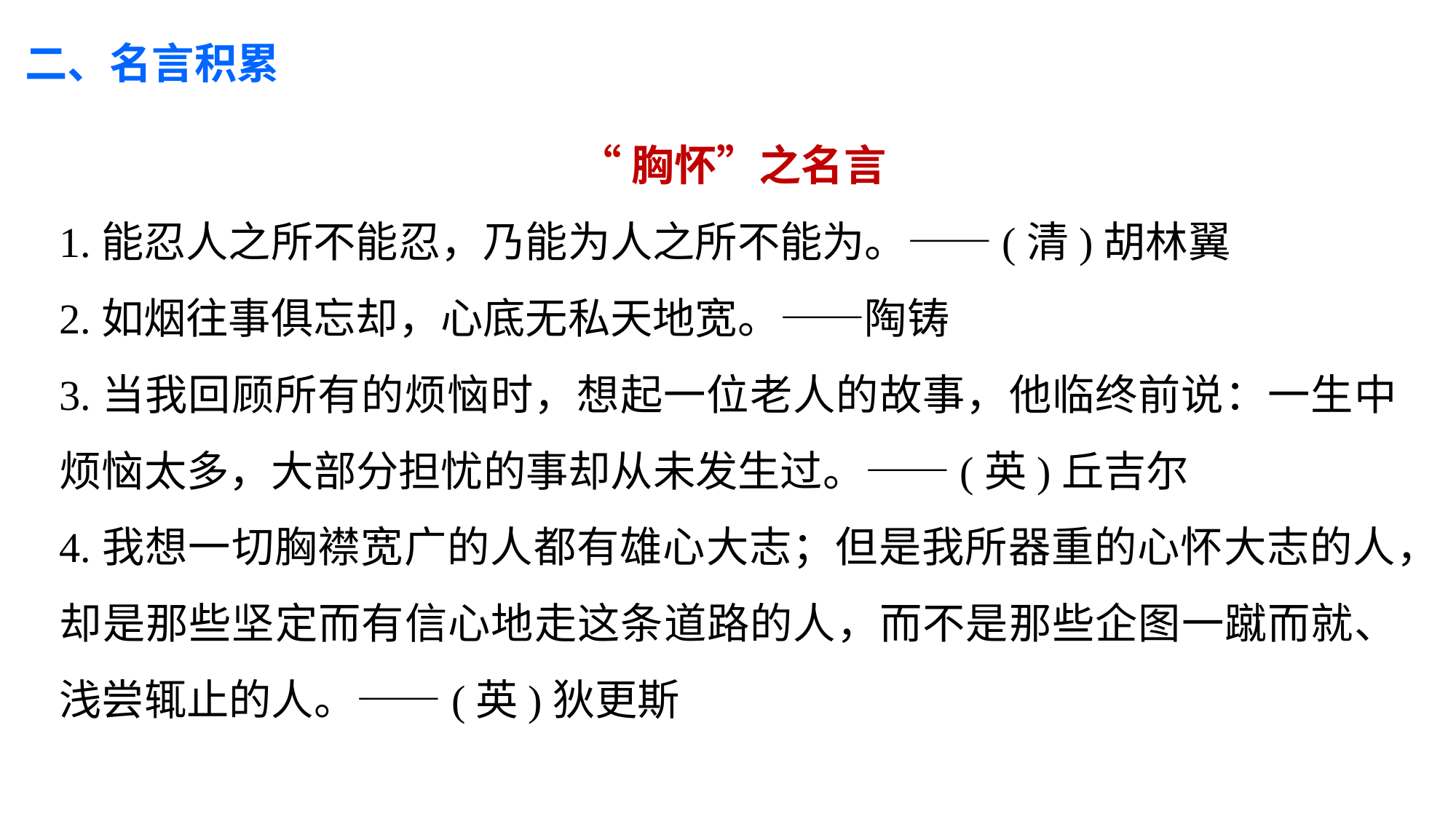

二、名言积累
 “胸怀”之名言
1.能忍人之所不能忍，乃能为人之所不能为。——(清)胡林翼
2.如烟往事俱忘却，心底无私天地宽。——陶铸
3.当我回顾所有的烦恼时，想起一位老人的故事，他临终前说：一生中烦恼太多，大部分担忧的事却从未发生过。——(英)丘吉尔
4.我想一切胸襟宽广的人都有雄心大志；但是我所器重的心怀大志的人，却是那些坚定而有信心地走这条道路的人，而不是那些企图一蹴而就、浅尝辄止的人。——(英)狄更斯